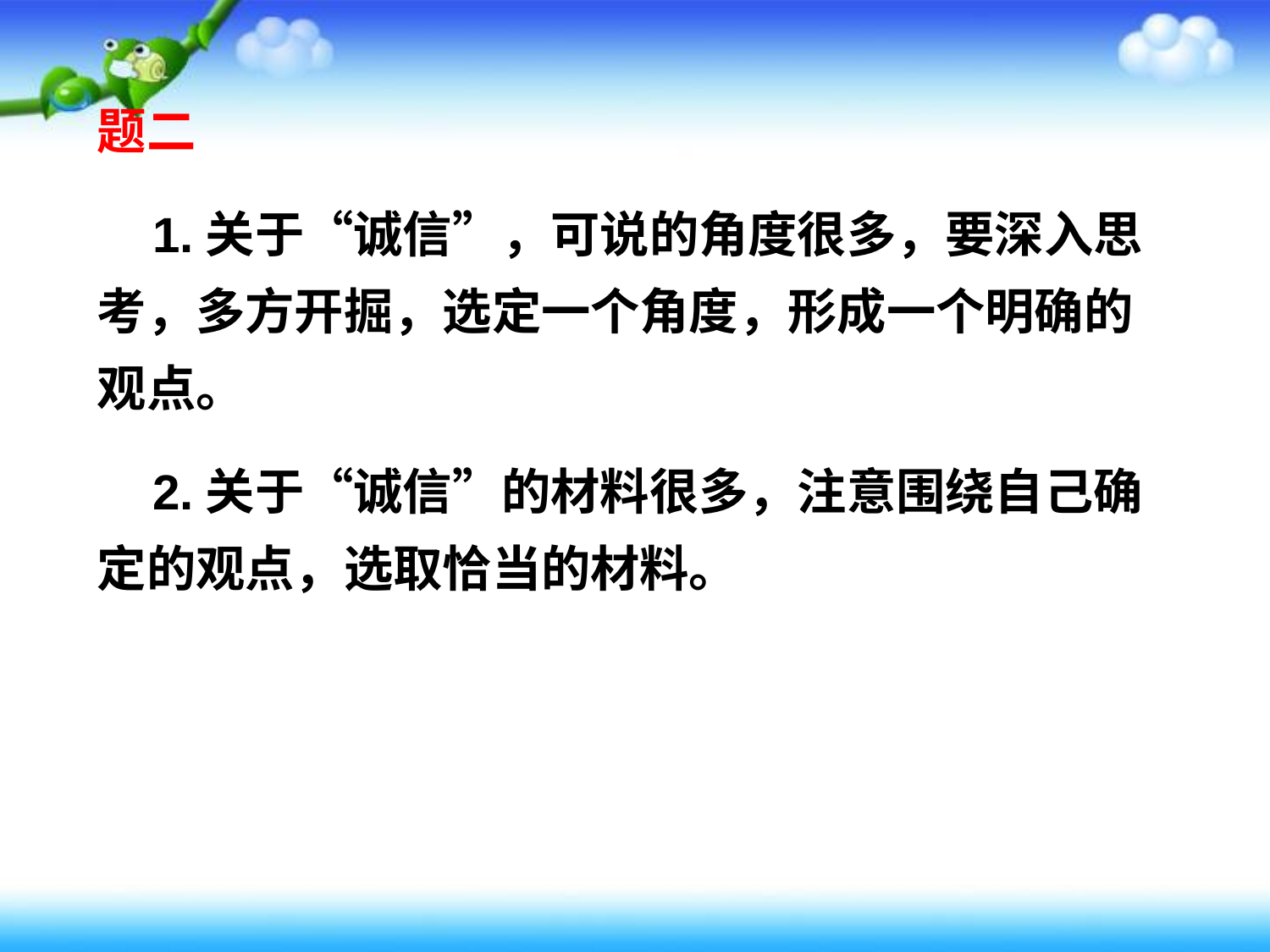

题二
    1.关于“诚信”，可说的角度很多，要深入思考，多方开掘，选定一个角度，形成一个明确的观点。
    2.关于“诚信”的材料很多，注意围绕自己确定的观点，选取恰当的材料。